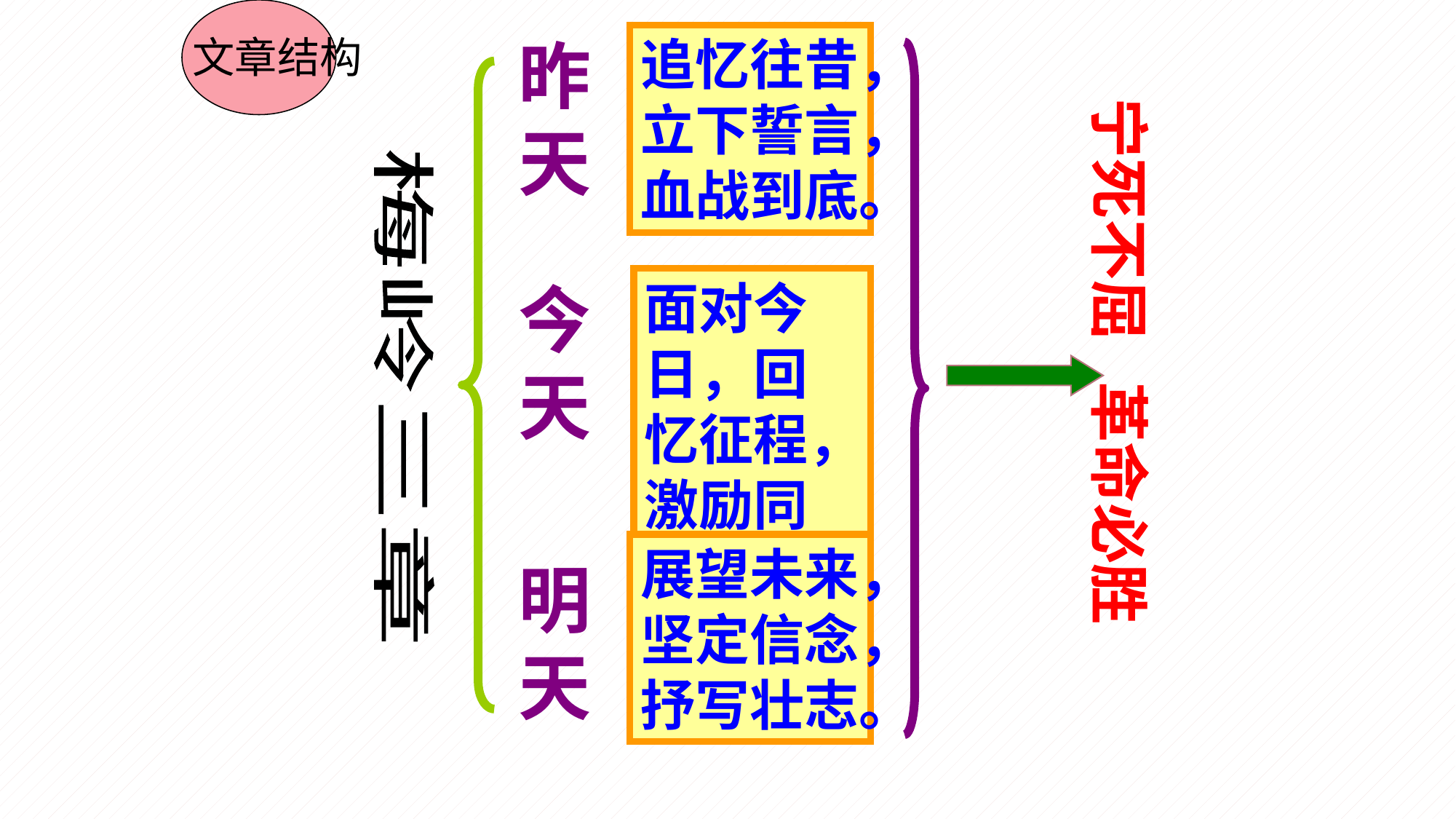

文章结构
昨天
追忆往昔，立下誓言，血战到底。

宁死不屈   革命必胜
今天
面对今日，回忆征程，激励同志。

梅岭三章
展望未来，坚定信念，抒写壮志。
明天